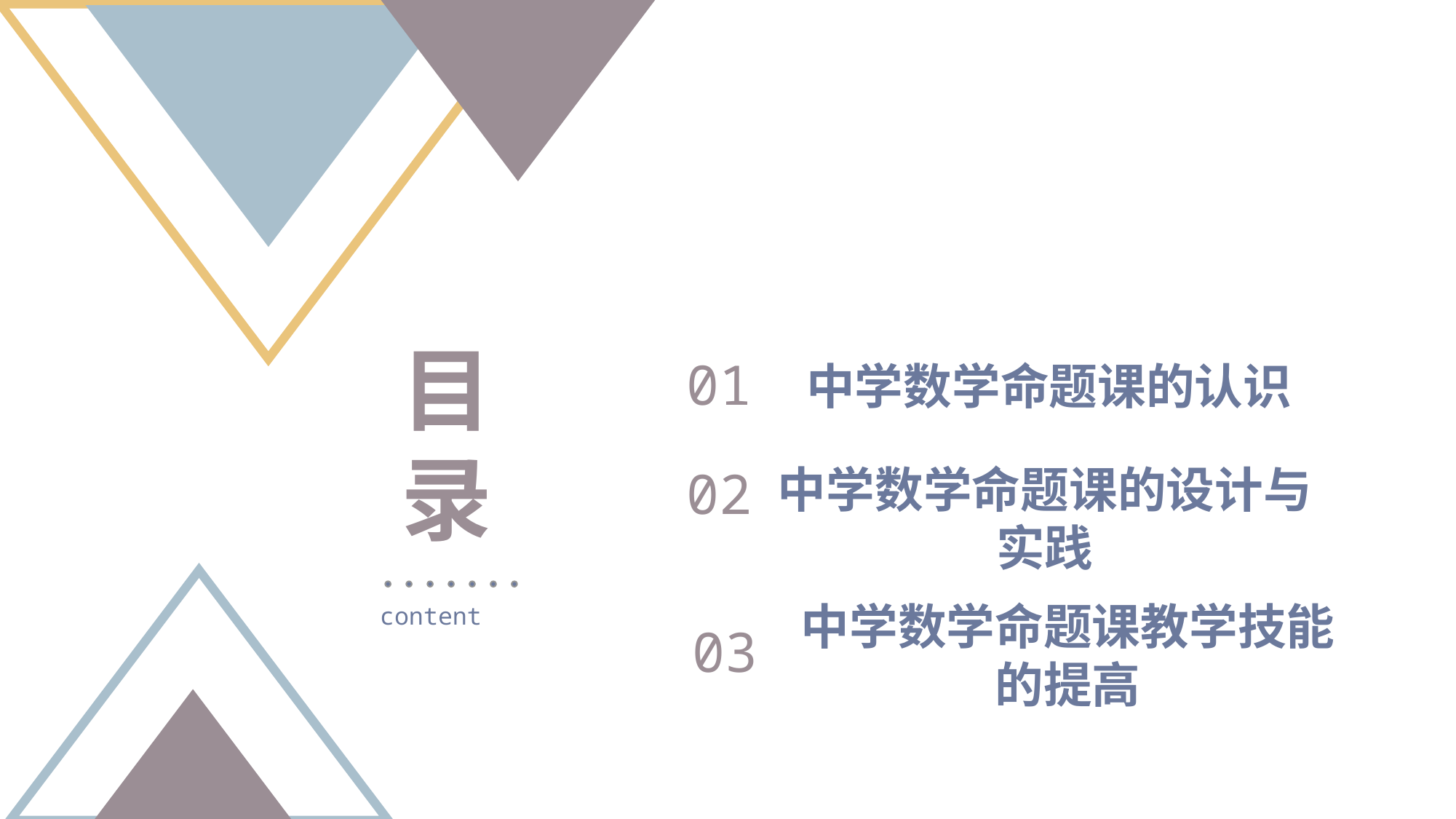

目 录
01
中学数学命题课的认识
中学数学命题课的设计与实践
02

中学数学命题课教学技能的提高
content
03